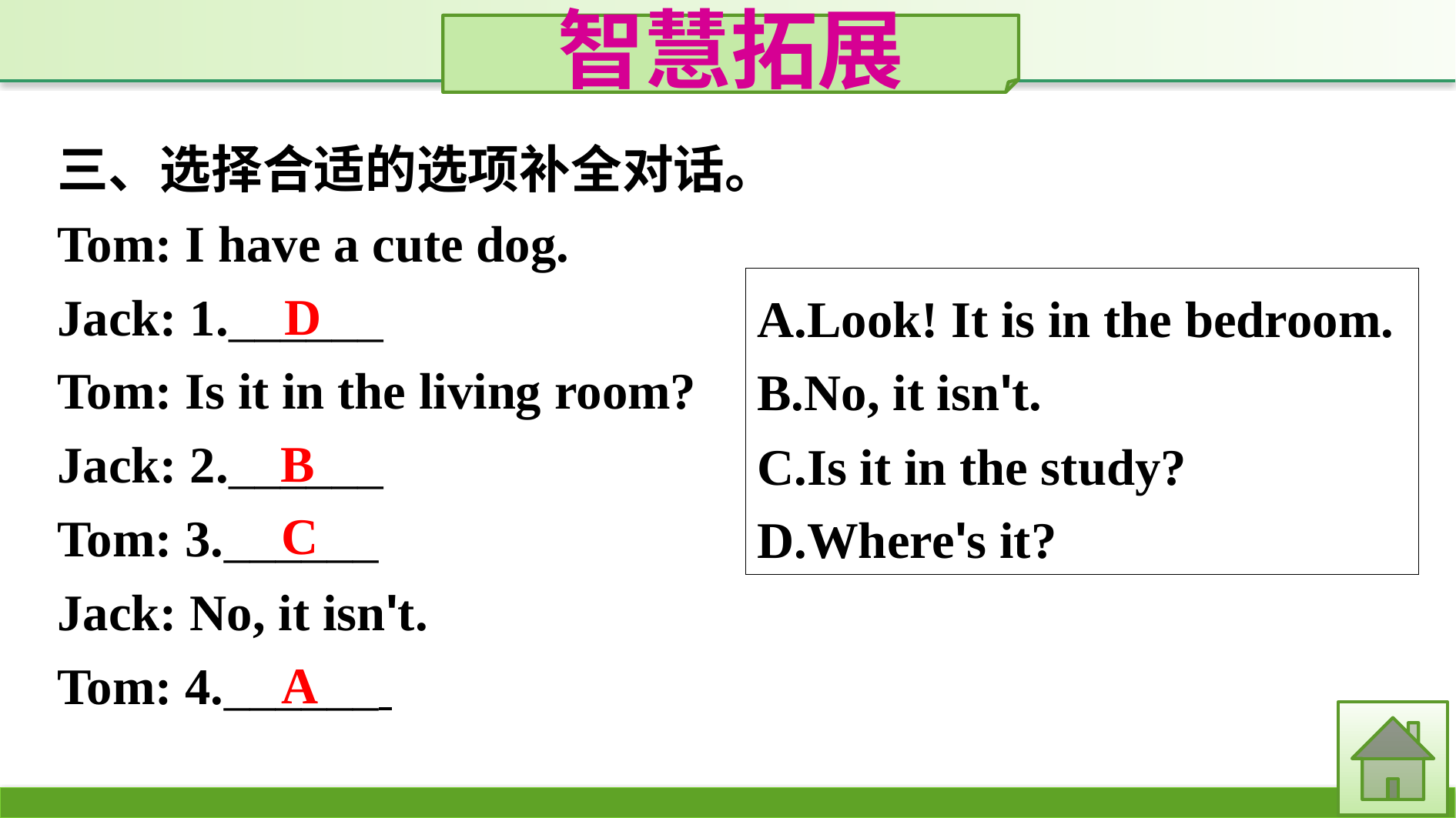

智慧拓展
三、选择合适的选项补全对话。
Tom: I have a cute dog.
Jack: 1.______
Tom: Is it in the living room?
Jack: 2.______
Tom: 3.______
Jack: No, it isn't.
Tom: 4.______
A.Look! It is in the bedroom.
B.No, it isn't.
C.Is it in the study?
D.Where's it?
D
B
C
A